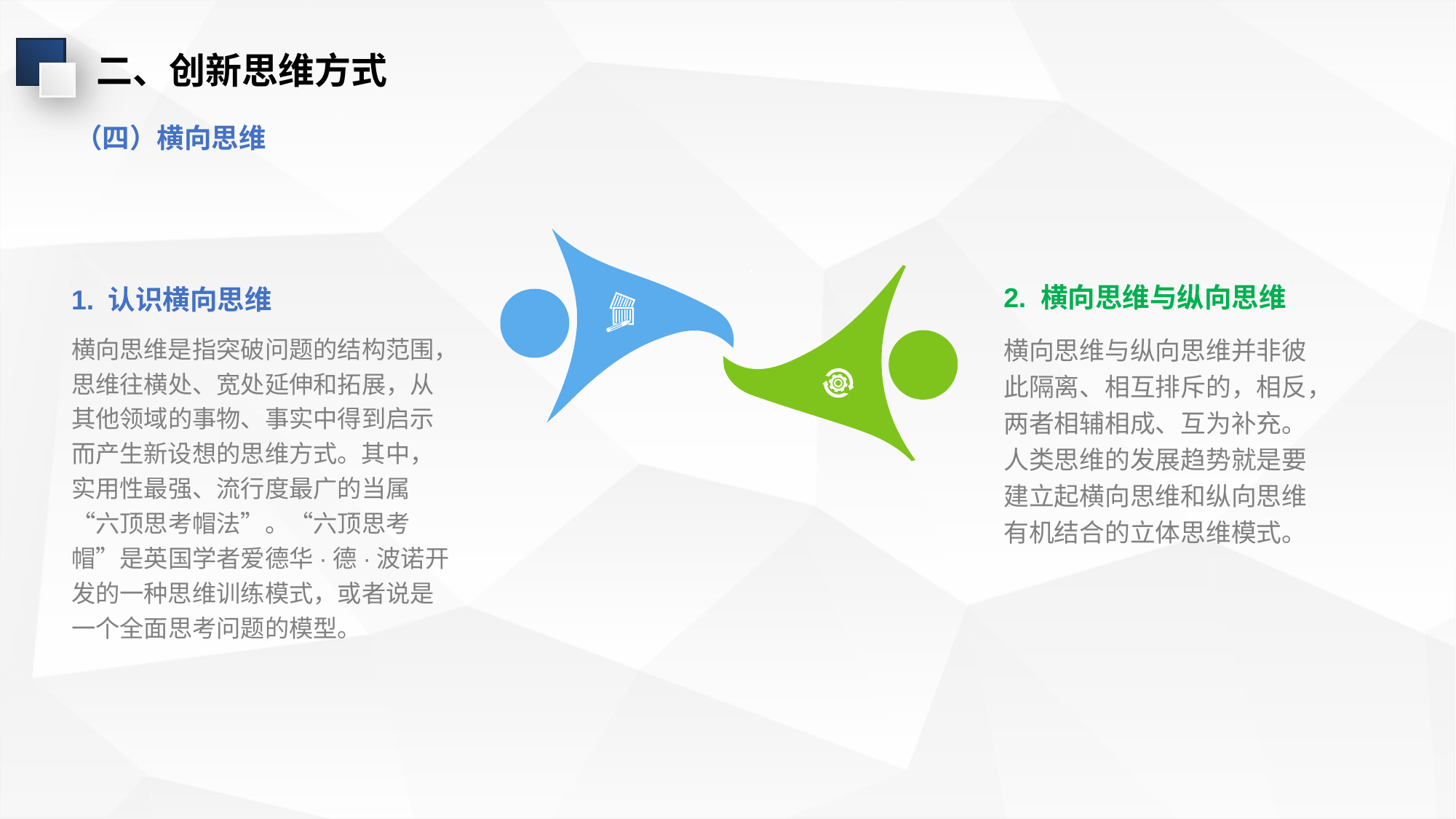

二、创新思维方式
（四）横向思维

2. 横向思维与纵向思维
横向思维与纵向思维并非彼此隔离、相互排斥的，相反，两者相辅相成、互为补充。人类思维的发展趋势就是要建立起横向思维和纵向思维有机结合的立体思维模式。
1. 认识横向思维
横向思维是指突破问题的结构范围，思维往横处、宽处延伸和拓展，从其他领域的事物、事实中得到启示而产生新设想的思维方式。其中，实用性最强、流行度最广的当属“六顶思考帽法”。“六顶思考帽”是英国学者爱德华·德·波诺开发的一种思维训练模式，或者说是一个全面思考问题的模型。